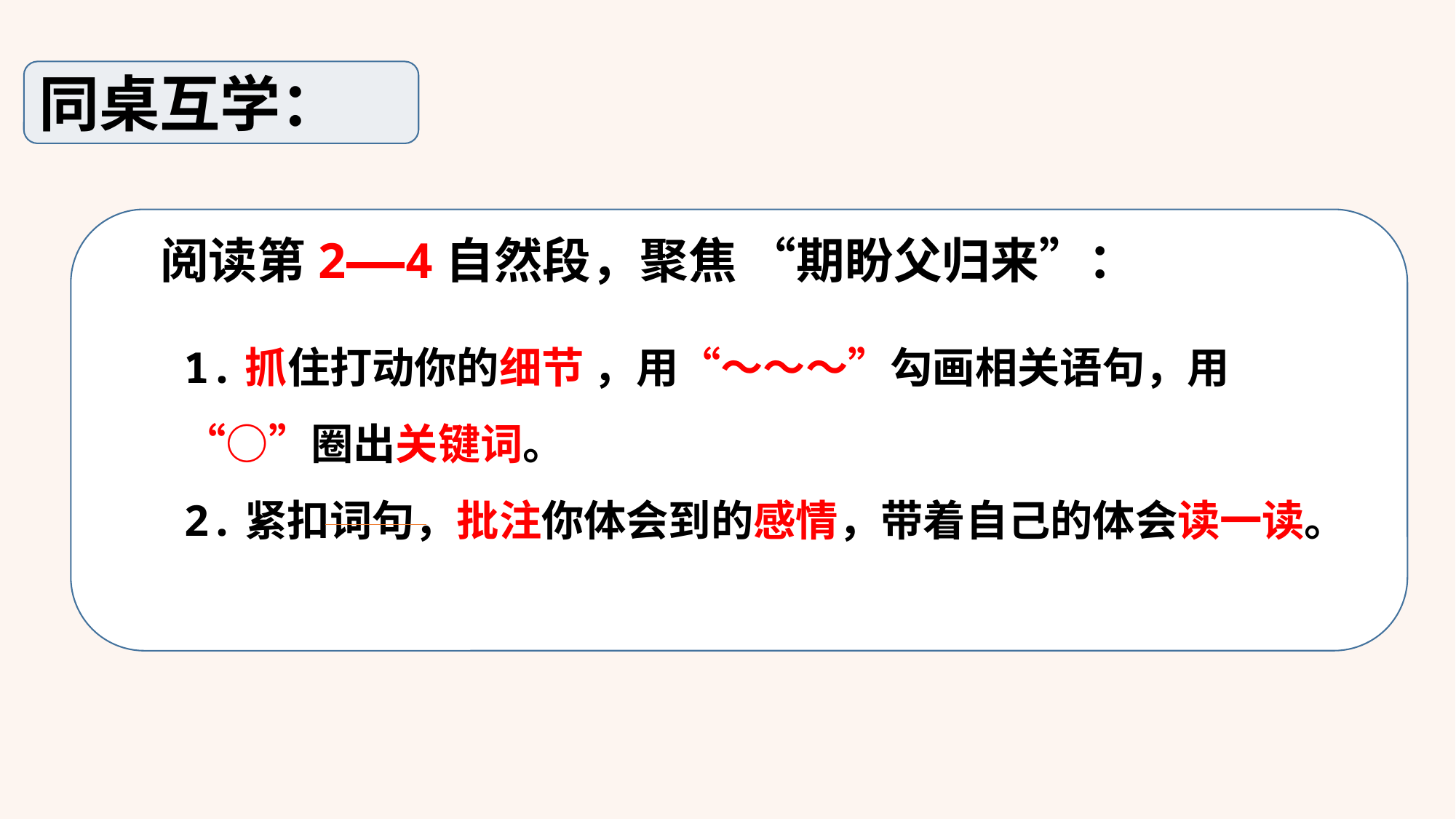

同桌互学：

  阅读第2——4自然段，聚焦 “期盼父归来”：
1.抓住打动你的细节 ，用“～～～”勾画相关语句，用“○”圈出关键词。
2.紧扣词句，批注你体会到的感情，带着自己的体会读一读。